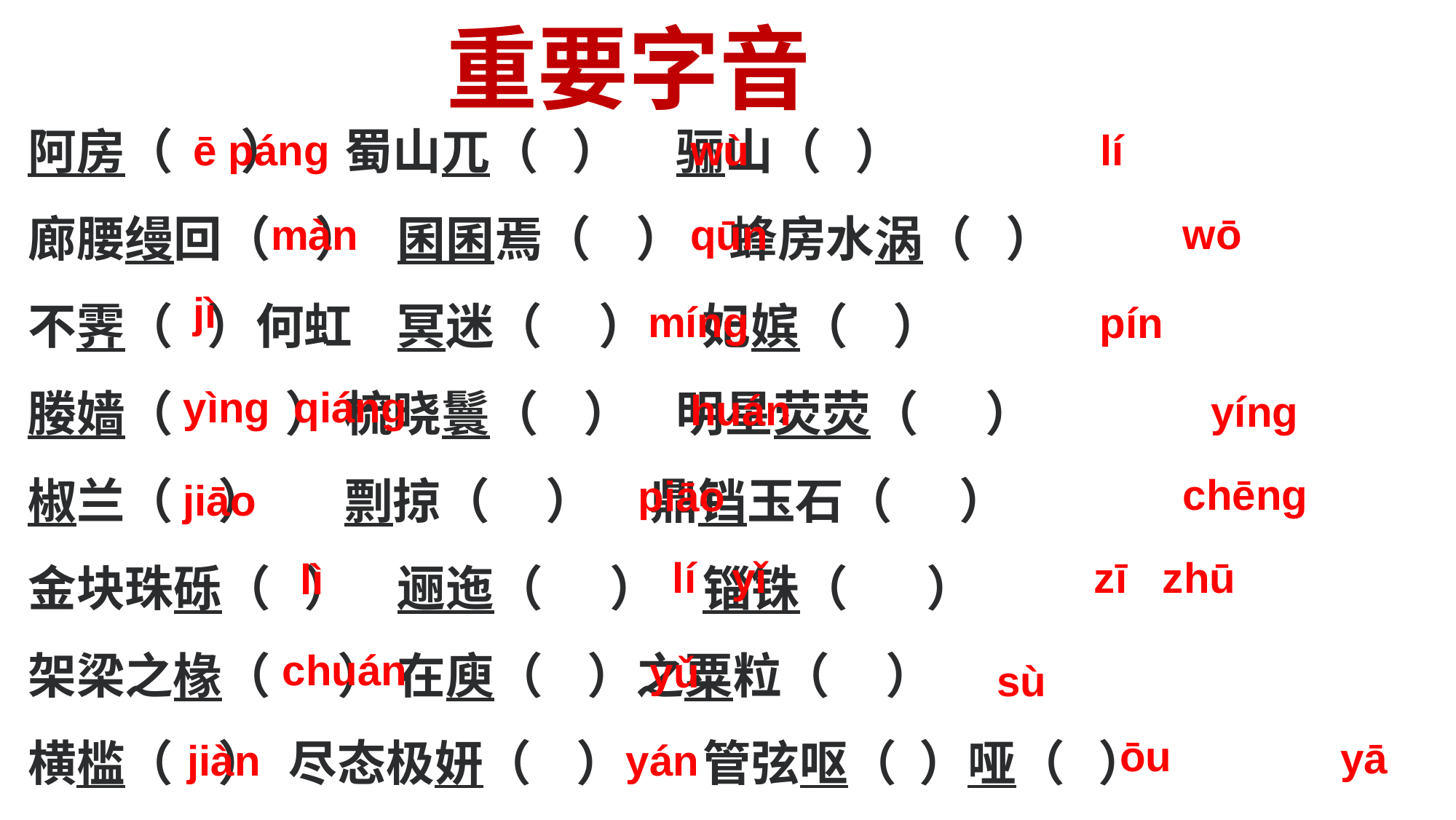

重要字音
阿房（      ）     蜀山兀（   ）     骊山（   ）
廊腰缦回（    ）   囷囷焉（    ）    蜂房水涡（   ）
不霁（   ）何虹    冥迷（     ）     妃嫔（    ）
媵嫱（          ） 梳晓鬟（    ）    明星荧荧（      ）
椒兰（    ）       剽掠（     ）     鼎铛玉石（      ）
金块珠砾（   ）    逦迤（      ）    锱铢（       ）
架梁之椽（      ） 在庾（    ）之粟粒（     ）
横槛（    ）  尽态极妍（    ）       管弦呕（  ）哑（   ）
ē páng
wù
lí
wō
màn
qūn
jì
míng
pín
yìng  qiáng
huán
yíng
chēng
piāo
jiāo
lí   yǐ
zī   zhū
lì
chuán
yǔ
sù
ōu
yā
jiàn
yán